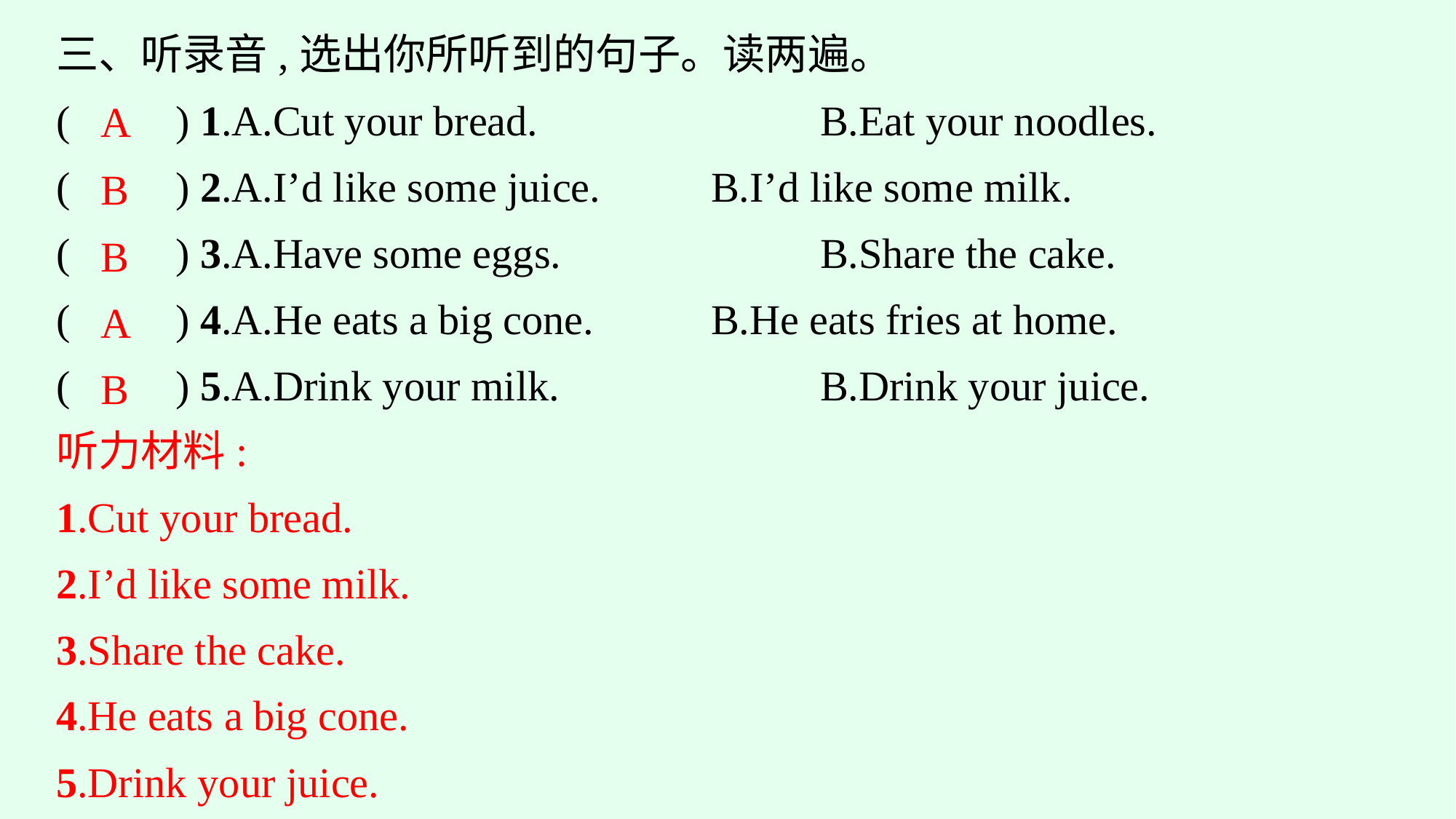

三、听录音,选出你所听到的句子。读两遍。
(　　) 1.A.Cut your bread.　　　　	B.Eat your noodles.
(　　) 2.A.I’d like some juice.		B.I’d like some milk.
(　　) 3.A.Have some eggs.			B.Share the cake.
(　　) 4.A.He eats a big cone.		B.He eats fries at home.
(　　) 5.A.Drink your milk.			B.Drink your juice.
A
B
B
A
B
听力材料:
1.Cut your bread.
2.I’d like some milk.
3.Share the cake.
4.He eats a big cone.
5.Drink your juice.